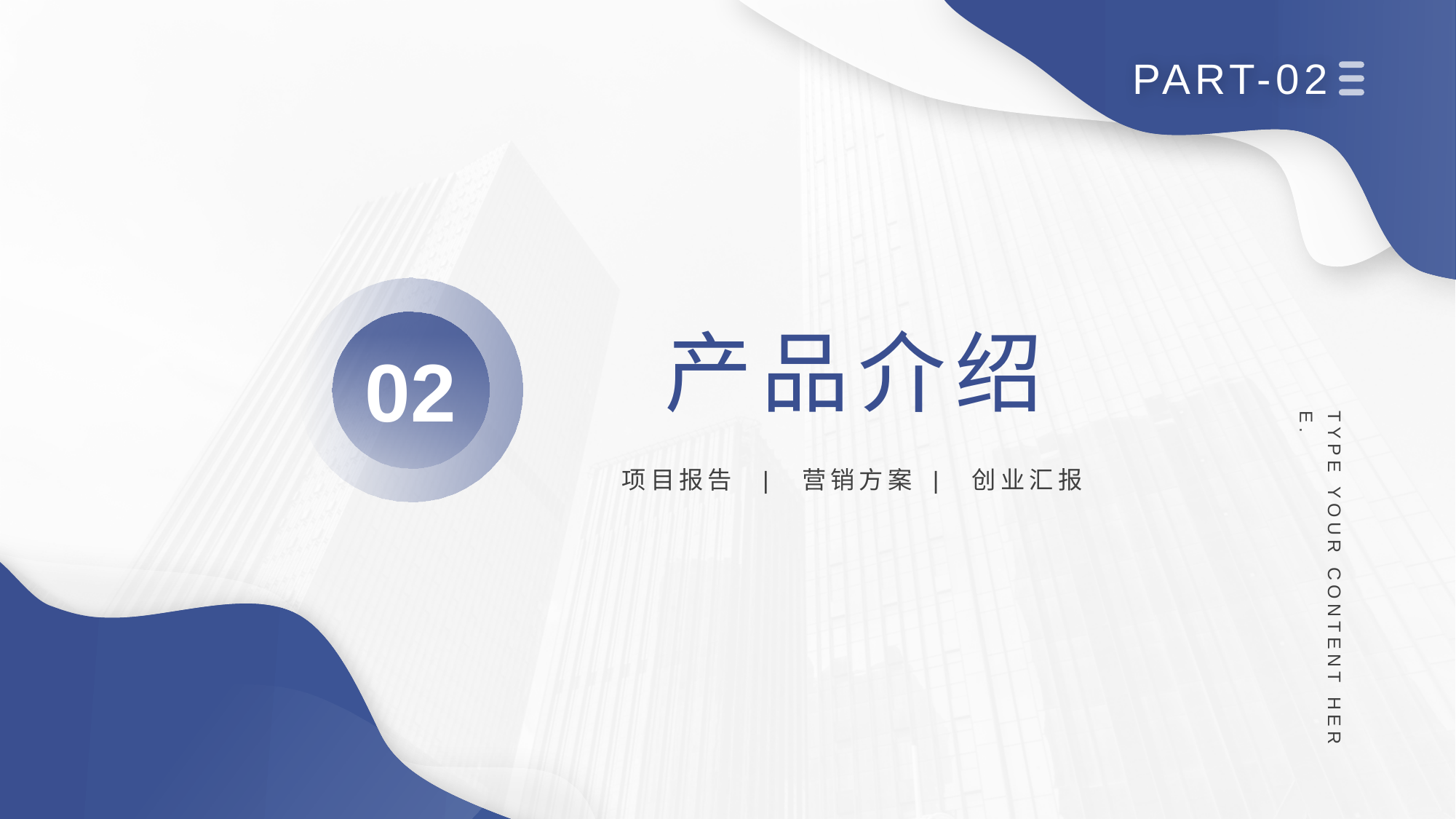

PART-02

02
产品介绍
项目报告  |  营销方案 |  创业汇报

TYPE YOUR CONTENT HERE.